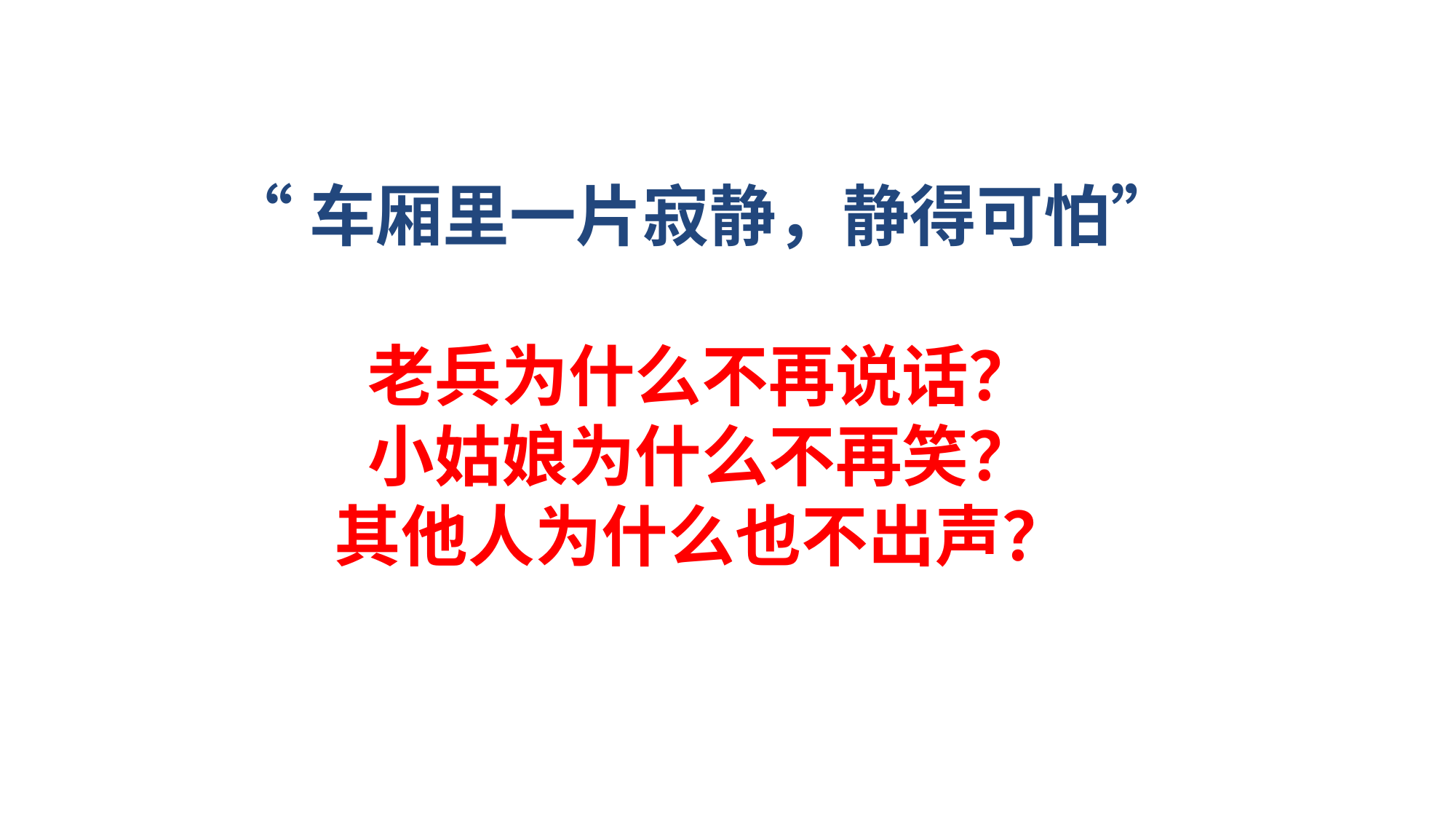

“车厢里一片寂静，静得可怕”

老兵为什么不再说话？
小姑娘为什么不再笑？
其他人为什么也不出声？